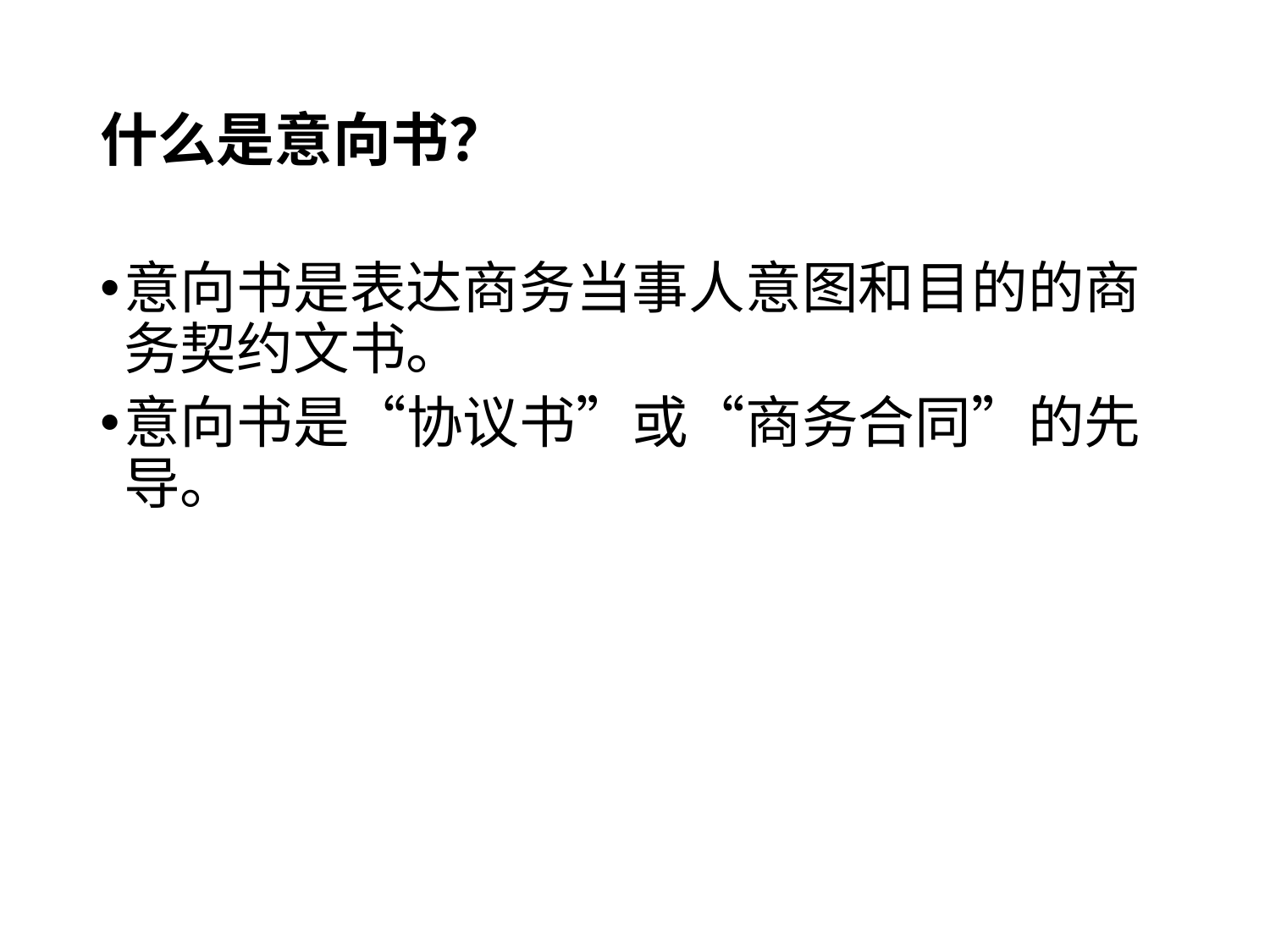

# 什么是意向书？
意向书是表达商务当事人意图和目的的商务契约文书。
意向书是“协议书”或“商务合同”的先导。